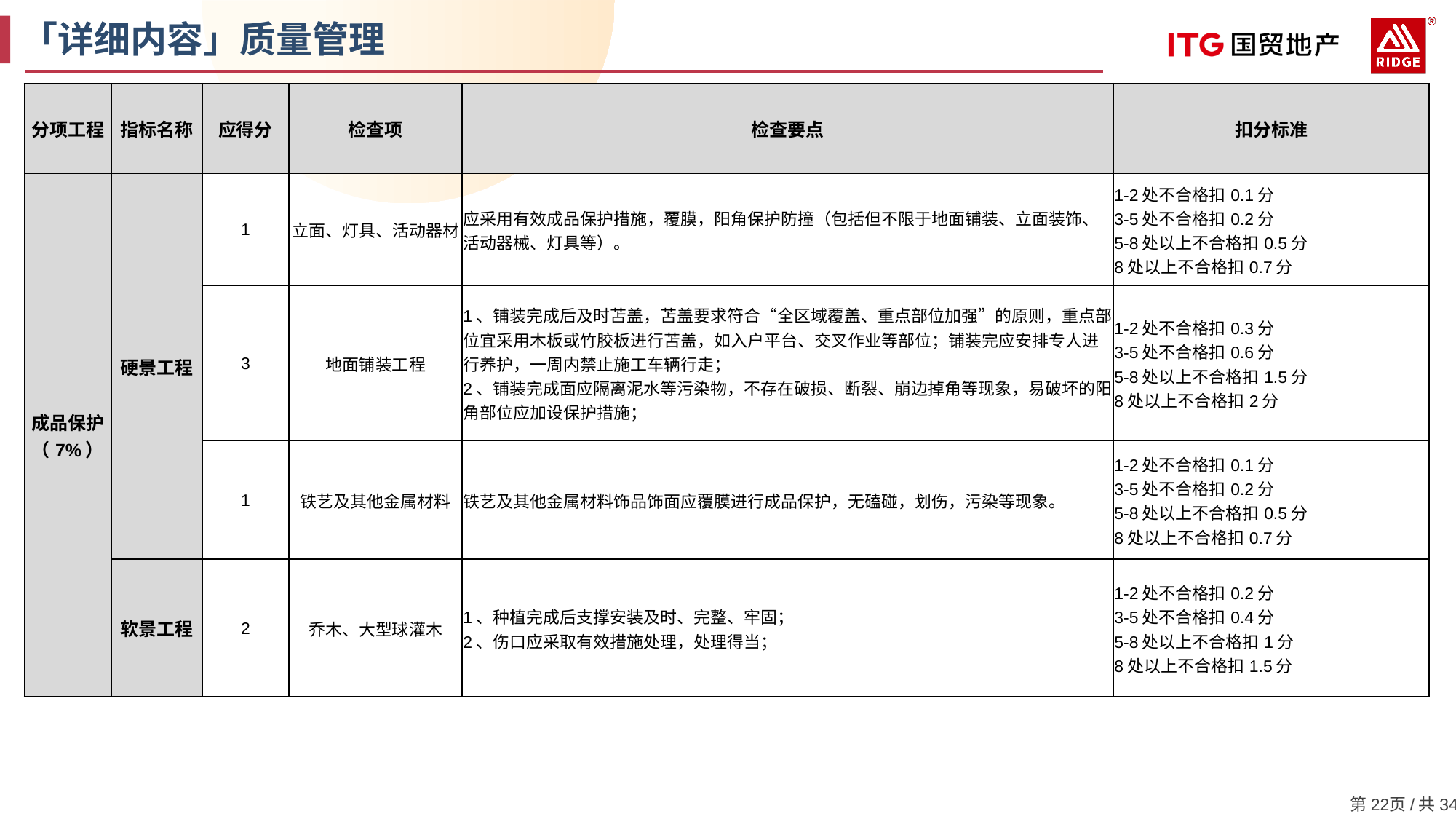

「详细内容」质量管理
| 分项工程 | 指标名称 | 应得分 | 检查项 | 检查要点 | 扣分标准 |
| --- | --- | --- | --- | --- | --- |
| 成品保护（7%） | 硬景工程 | 1 | 立面、灯具、活动器材 | 应采用有效成品保护措施，覆膜，阳角保护防撞（包括但不限于地面铺装、立面装饰、活动器械、灯具等）。 | 1-2处不合格扣0.1分 3-5处不合格扣0.2分 5-8处以上不合格扣0.5分 8处以上不合格扣0.7分 |
|  |  | 3 | 地面铺装工程 | 1、铺装完成后及时苫盖，苫盖要求符合“全区域覆盖、重点部位加强”的原则，重点部位宜采用木板或竹胶板进行苫盖，如入户平台、交叉作业等部位；铺装完应安排专人进行养护，一周内禁止施工车辆行走； 2、铺装完成面应隔离泥水等污染物，不存在破损、断裂、崩边掉角等现象，易破坏的阳角部位应加设保护措施； | 1-2处不合格扣0.3分 3-5处不合格扣0.6分 5-8处以上不合格扣1.5分 8处以上不合格扣2分 |
|  |  | 1 | 铁艺及其他金属材料 | 铁艺及其他金属材料饰品饰面应覆膜进行成品保护，无磕碰，划伤，污染等现象。 | 1-2处不合格扣0.1分 3-5处不合格扣0.2分 5-8处以上不合格扣0.5分 8处以上不合格扣0.7分 |
|  | 软景工程 | 2 | 乔木、大型球灌木 | 1、种植完成后支撑安装及时、完整、牢固； 2、伤口应采取有效措施处理，处理得当； | 1-2处不合格扣0.2分 3-5处不合格扣0.4分 5-8处以上不合格扣1分 8处以上不合格扣1.5分 |